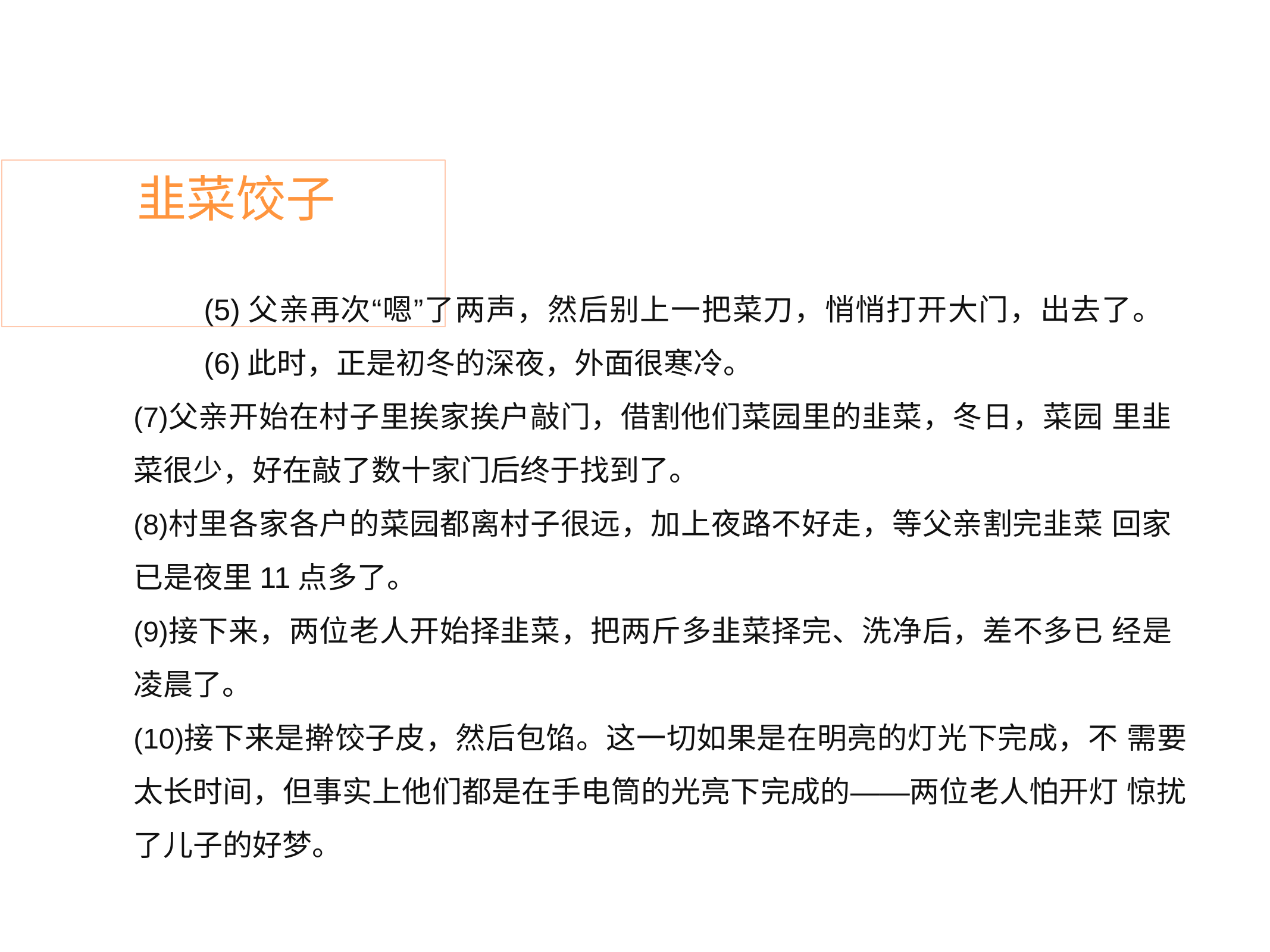

# 韭菜饺子
(5)父亲再次“嗯”了两声，然后别上一把菜刀，悄悄打开大门，出去了。  (6)此时，正是初冬的深夜，外面很寒冷。
父亲开始在村子里挨家挨户敲门，借割他们菜园里的韭菜，冬日，菜园 里韭菜很少，好在敲了数十家门后终于找到了。
村里各家各户的菜园都离村子很远，加上夜路不好走，等父亲割完韭菜 回家已是夜里11点多了。
接下来，两位老人开始择韭菜，把两斤多韭菜择完、洗净后，差不多已 经是凌晨了。
接下来是擀饺子皮，然后包馅。这一切如果是在明亮的灯光下完成，不 需要太长时间，但事实上他们都是在手电筒的光亮下完成的——两位老人怕开灯 惊扰了儿子的好梦。